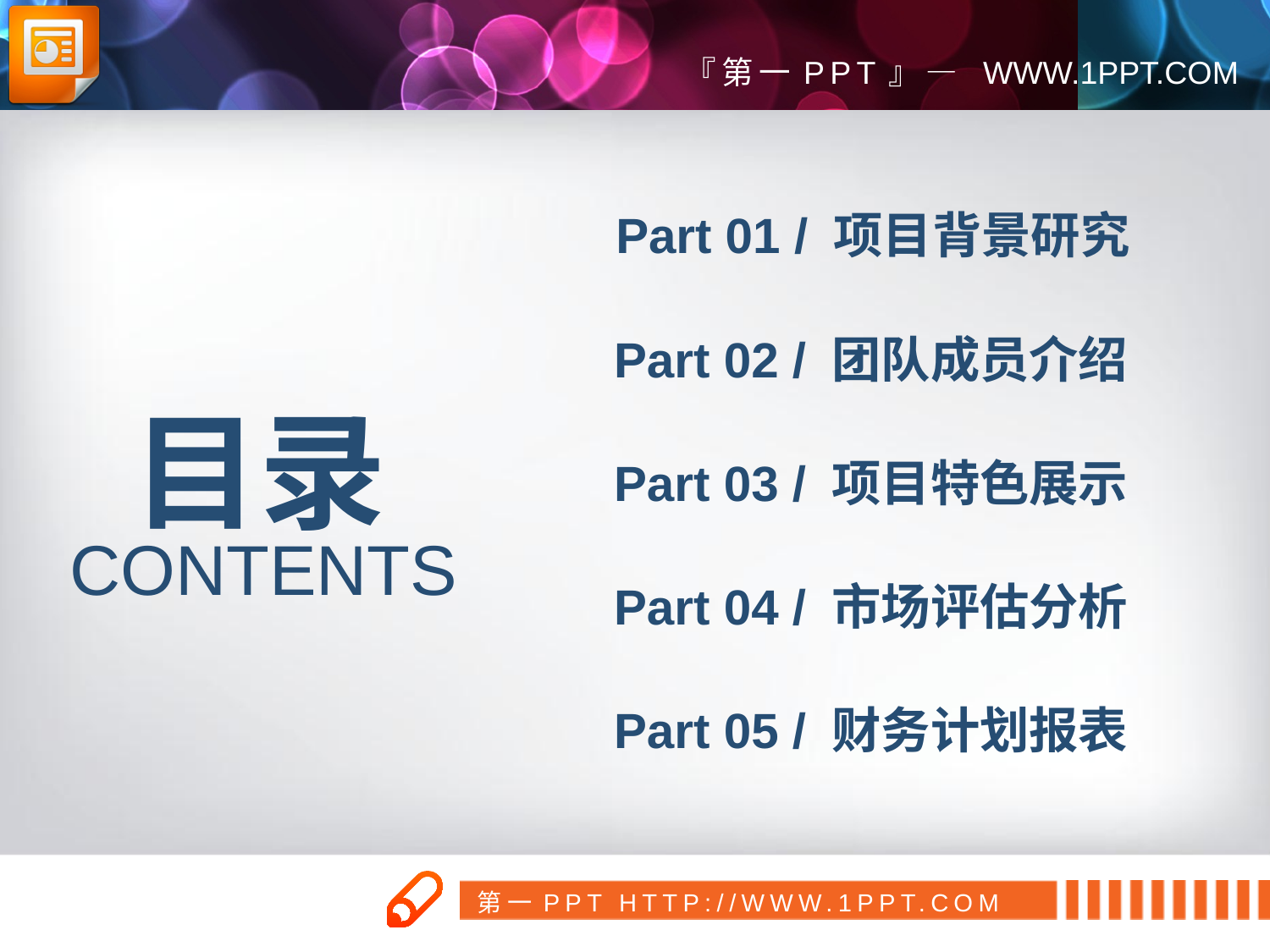

Part 01 / 项目背景研究
Part 02 / 团队成员介绍
目录
Part 03 / 项目特色展示
CONTENTS
Part 04 / 市场评估分析
Part 05 / 财务计划报表